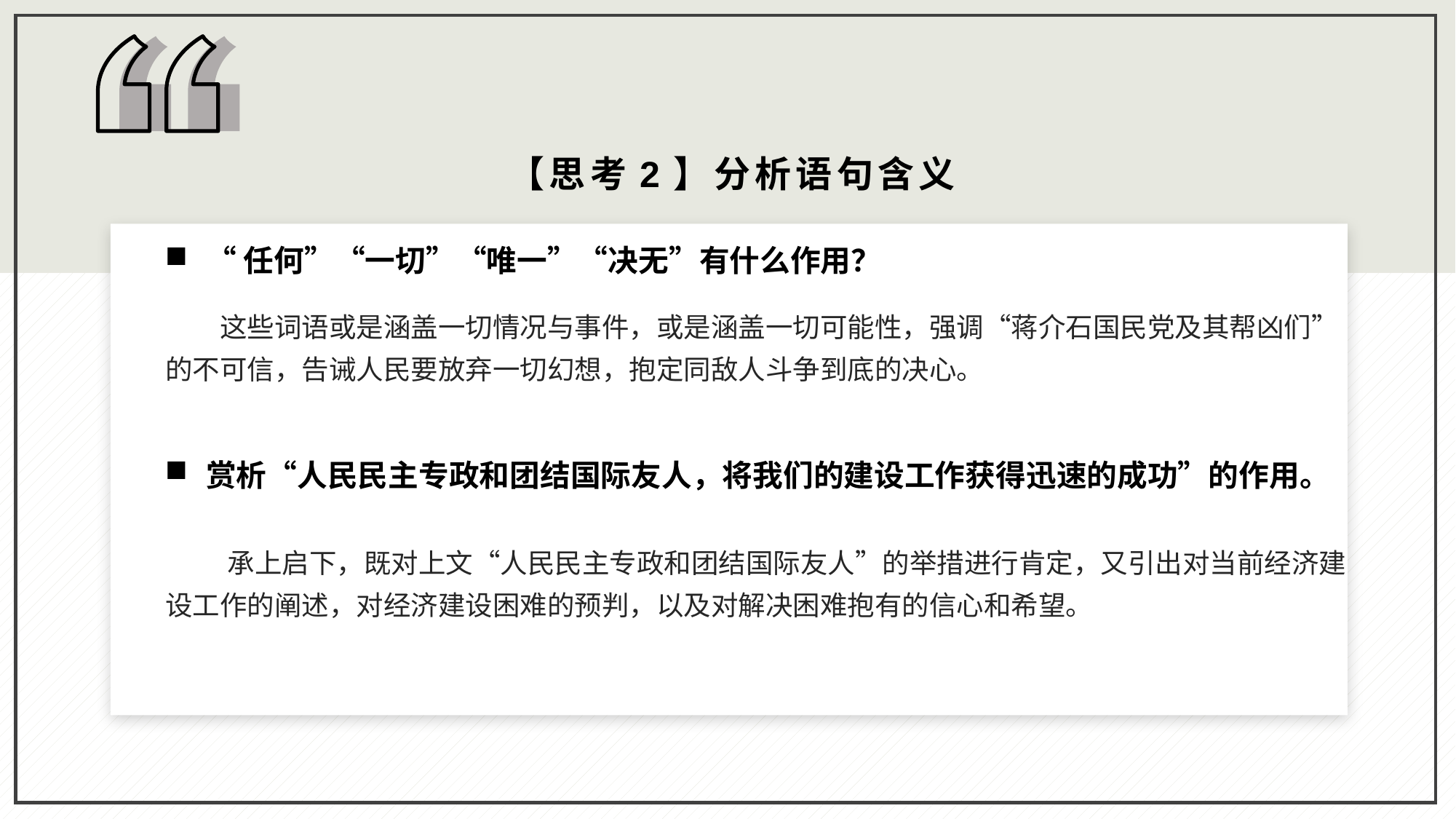

【思考2】分析语句含义

“任何”“一切”“唯一”“决无”有什么作用？

这些词语或是涵盖一切情况与事件，或是涵盖一切可能性，强调“蒋介石国民党及其帮凶们”的不可信，告诫人民要放弃一切幻想，抱定同敌人斗争到底的决心。

赏析“人民民主专政和团结国际友人，将我们的建设工作获得迅速的成功”的作用。

         承上启下，既对上文“人民民主专政和团结国际友人”的举措进行肯定，又引出对当前经济建设工作的阐述，对经济建设困难的预判，以及对解决困难抱有的信心和希望。